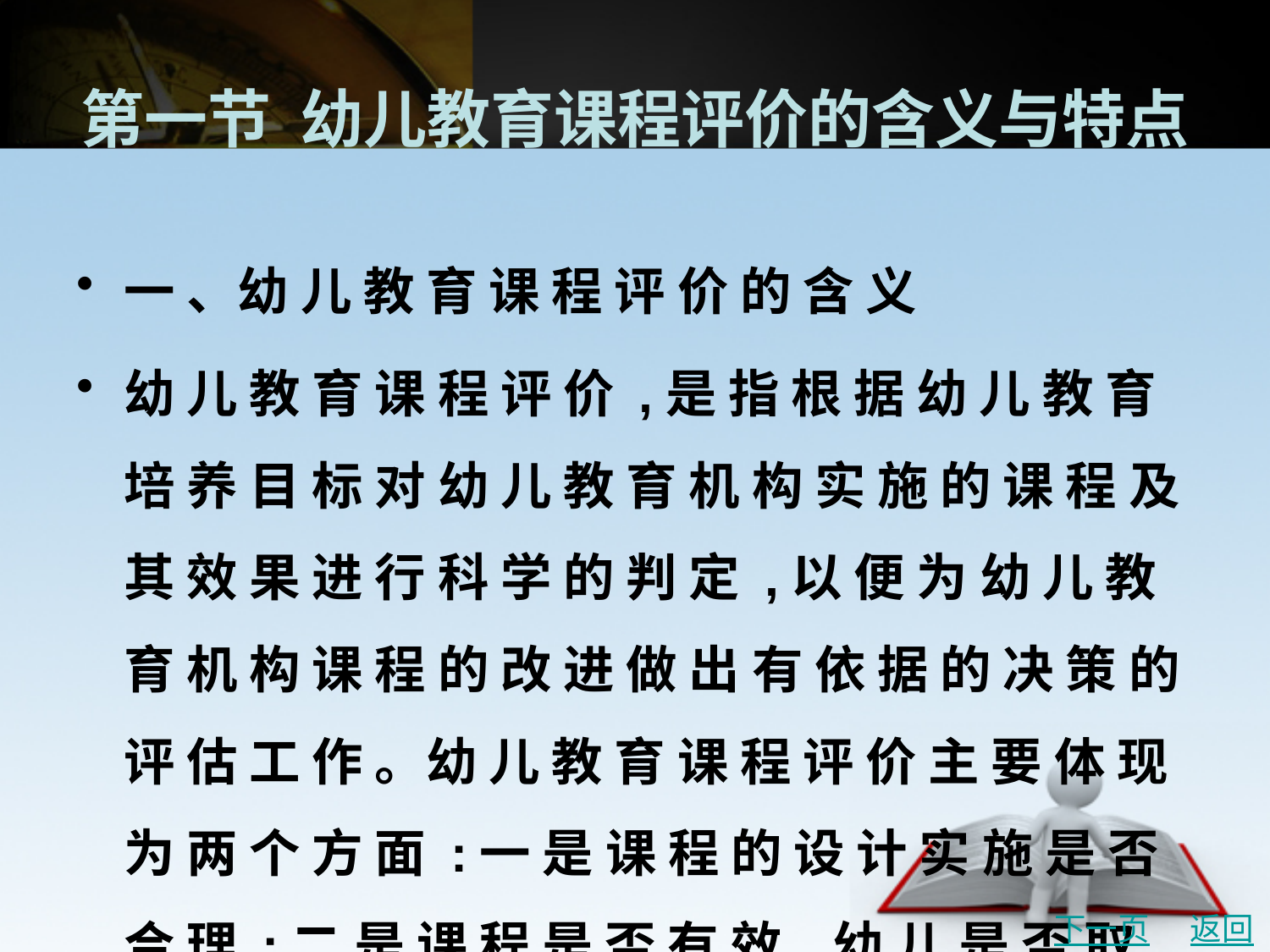

# 第一节  幼儿教育课程评价的含义与特点
一 、幼 儿 教 育 课 程 评 价 的 含 义
幼 儿 教 育 课 程 评 价 ,是 指 根 据 幼 儿 教 育 培 养 目 标 对 幼 儿 教 育 机 构 实 施 的 课 程 及 其 效 果 进 行 科 学 的 判 定 ,以 便 为 幼 儿 教 育 机 构 课 程 的 改 进 做 出 有 依 据 的 决 策 的 评 估 工 作 。幼 儿 教 育 课 程 评 价 主 要 体 现 为 两 个 方 面 :一 是 课 程 的 设 计 实 施 是 否 合 理 ;二 是 课 程 是 否 有 效 ,幼 儿 是 否 取 得 了 发 展 。

下一页
返回